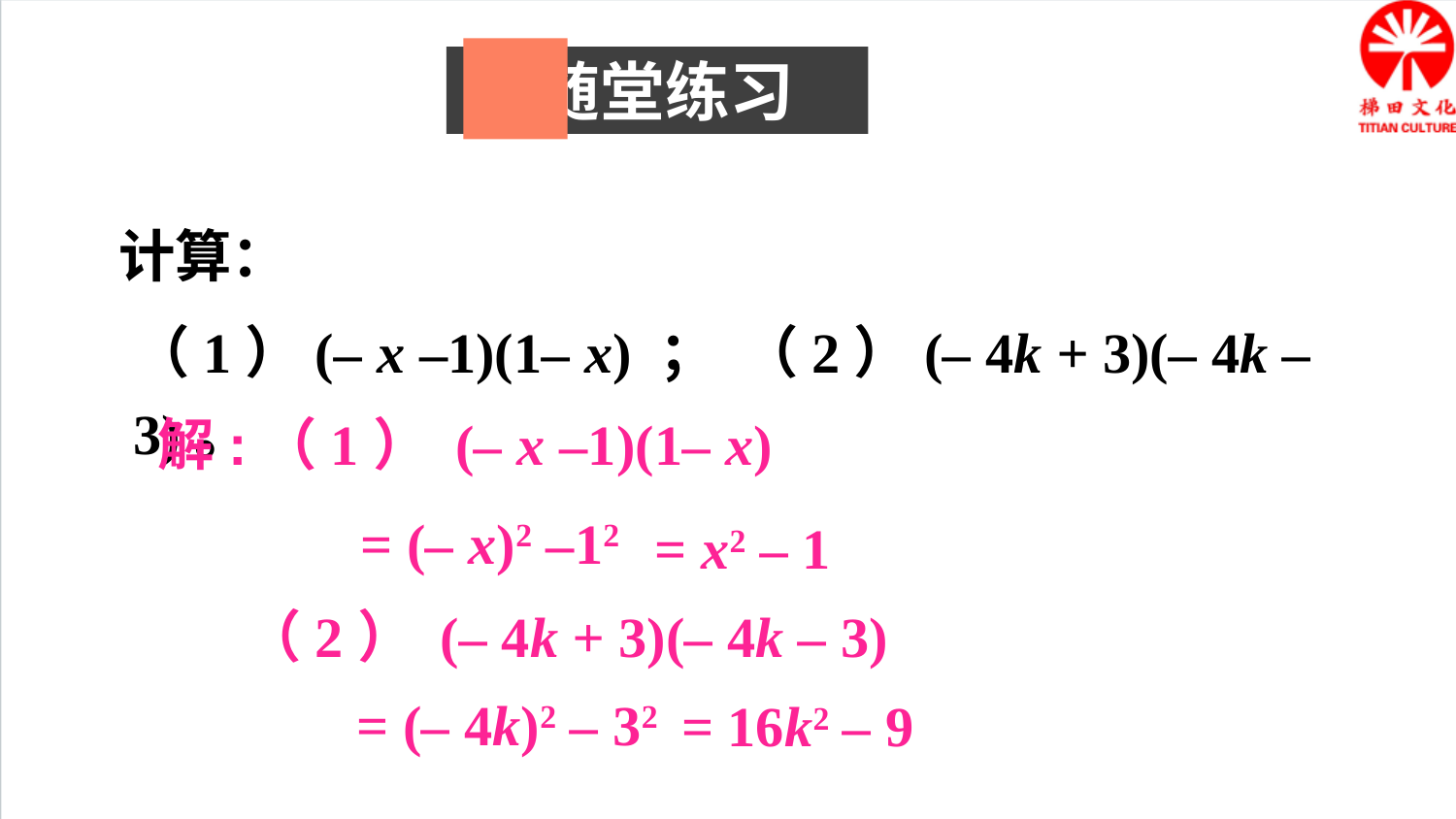

随堂练习
计算：
（1）(– x –1)(1– x) ；  （2）(– 4k + 3)(– 4k – 3)。
解:（1） (– x –1)(1– x)
= (– x)2 –12
= x2 – 1
（2） (– 4k + 3)(– 4k – 3)
= (– 4k)2 – 32
= 16k2 – 9